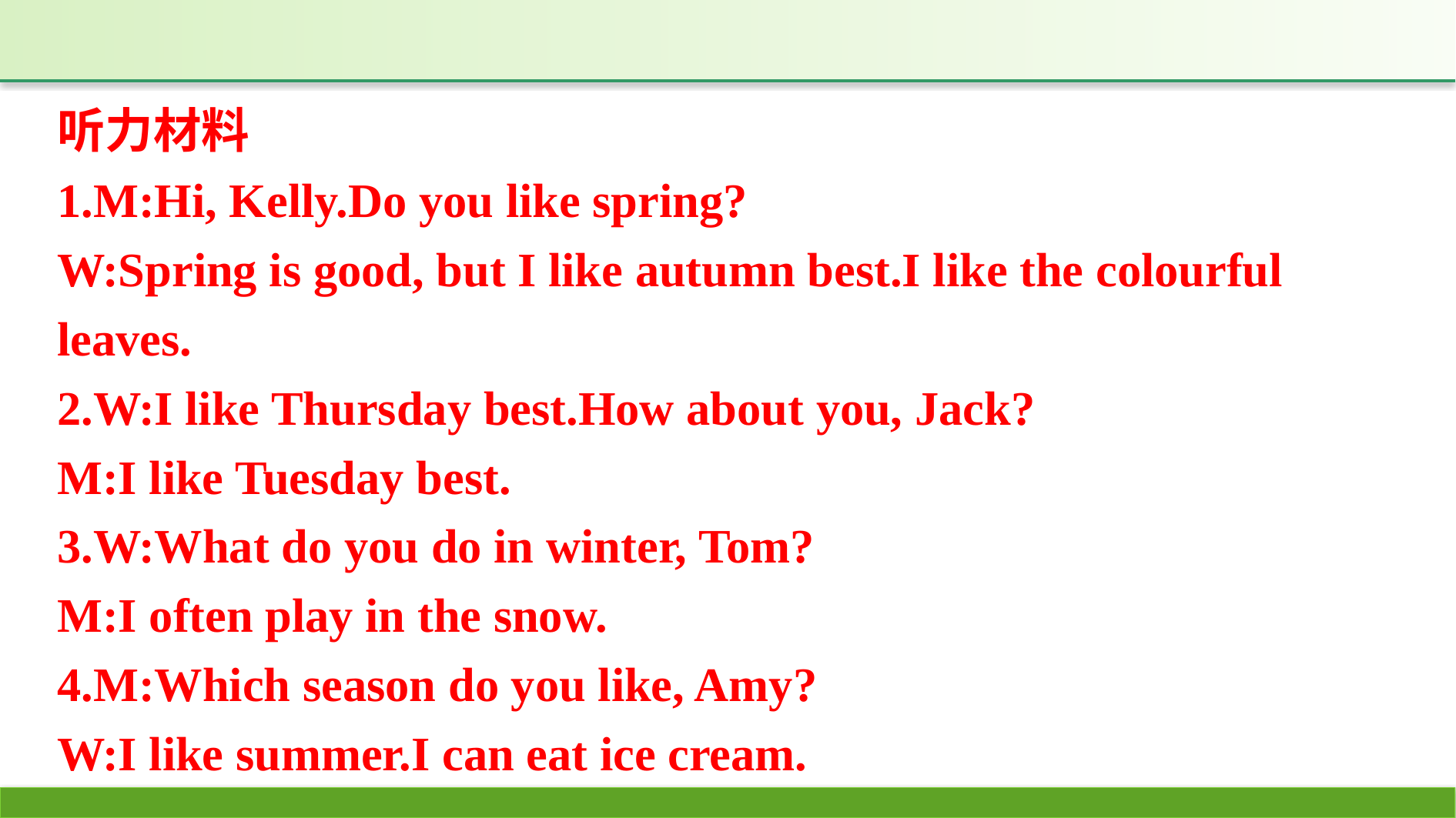

听力材料
1.M:Hi, Kelly.Do you like spring?
W:Spring is good, but I like autumn best.I like the colourful leaves.
2.W:I like Thursday best.How about you, Jack?
M:I like Tuesday best.
3.W:What do you do in winter, Tom?
M:I often play in the snow.
4.M:Which season do you like, Amy?
W:I like summer.I can eat ice cream.